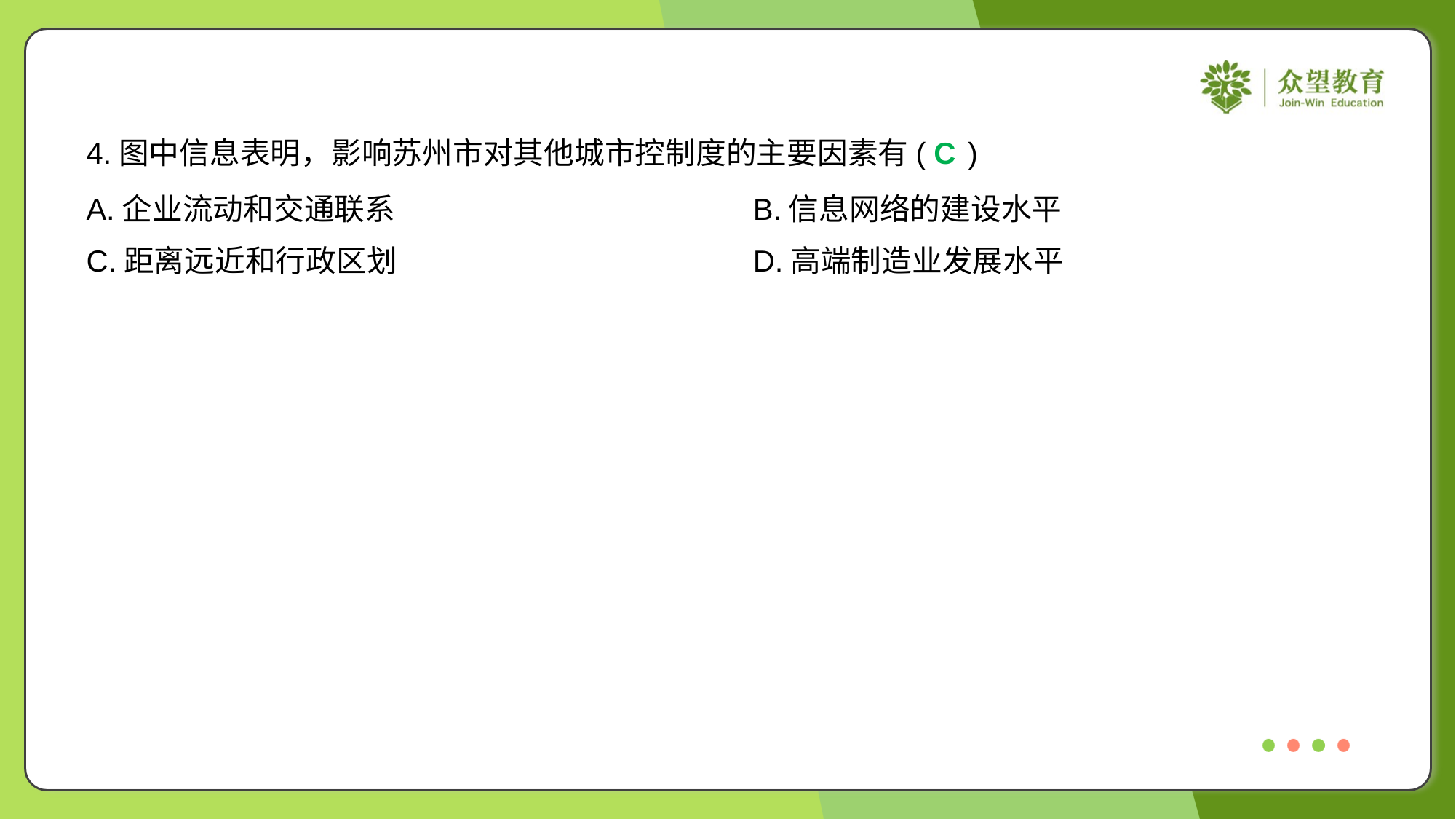

4.图中信息表明，影响苏州市对其他城市控制度的主要因素有(     )
C
A.企业流动和交通联系	B.信息网络的建设水平
C.距离远近和行政区划	D.高端制造业发展水平